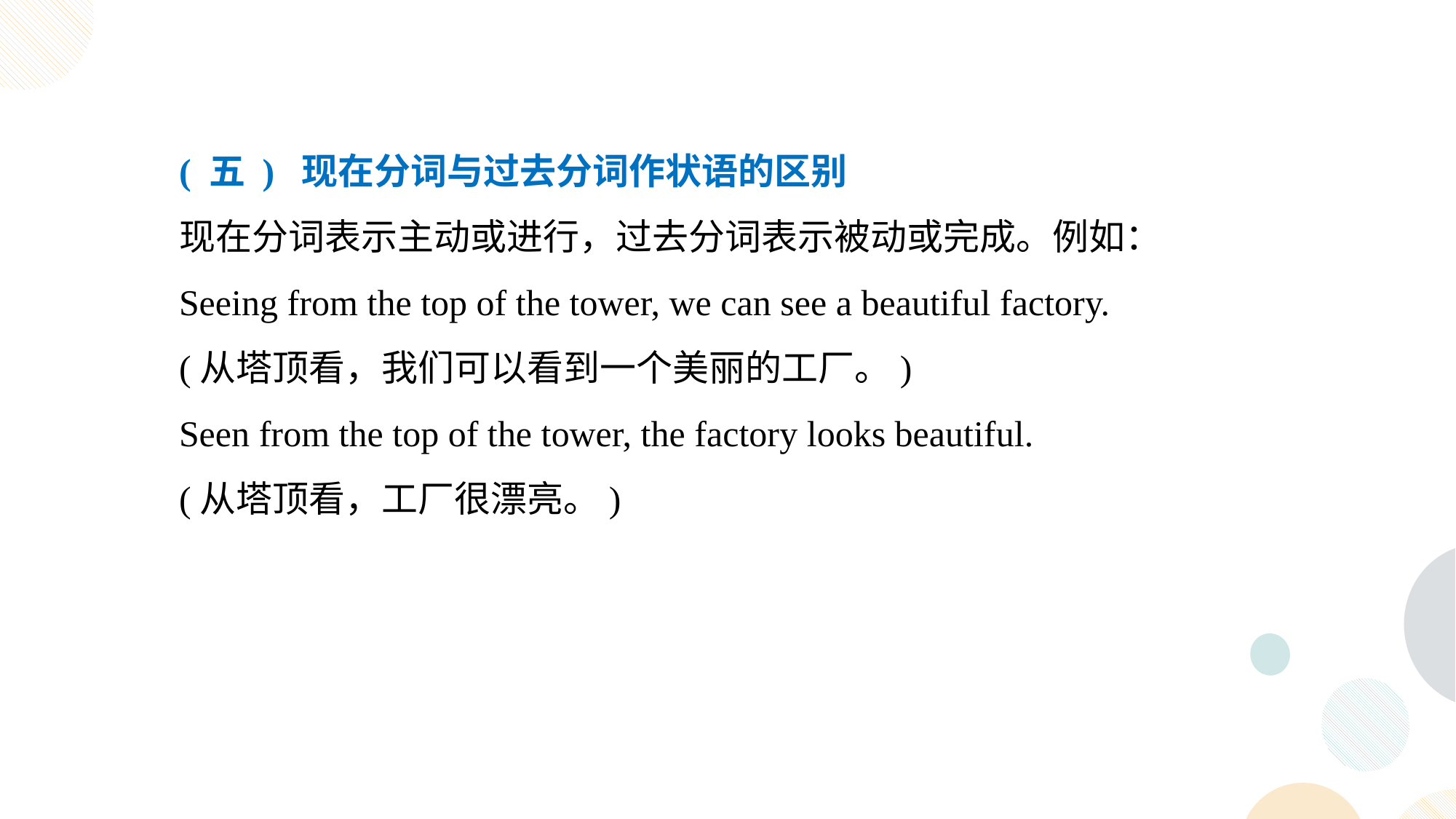

( 五 )  现在分词与过去分词作状语的区别
现在分词表示主动或进行，过去分词表示被动或完成。例如：
Seeing from the top of the tower, we can see a beautiful factory.
(从塔顶看，我们可以看到一个美丽的工厂。)
Seen from the top of the tower, the factory looks beautiful.
(从塔顶看，工厂很漂亮。)